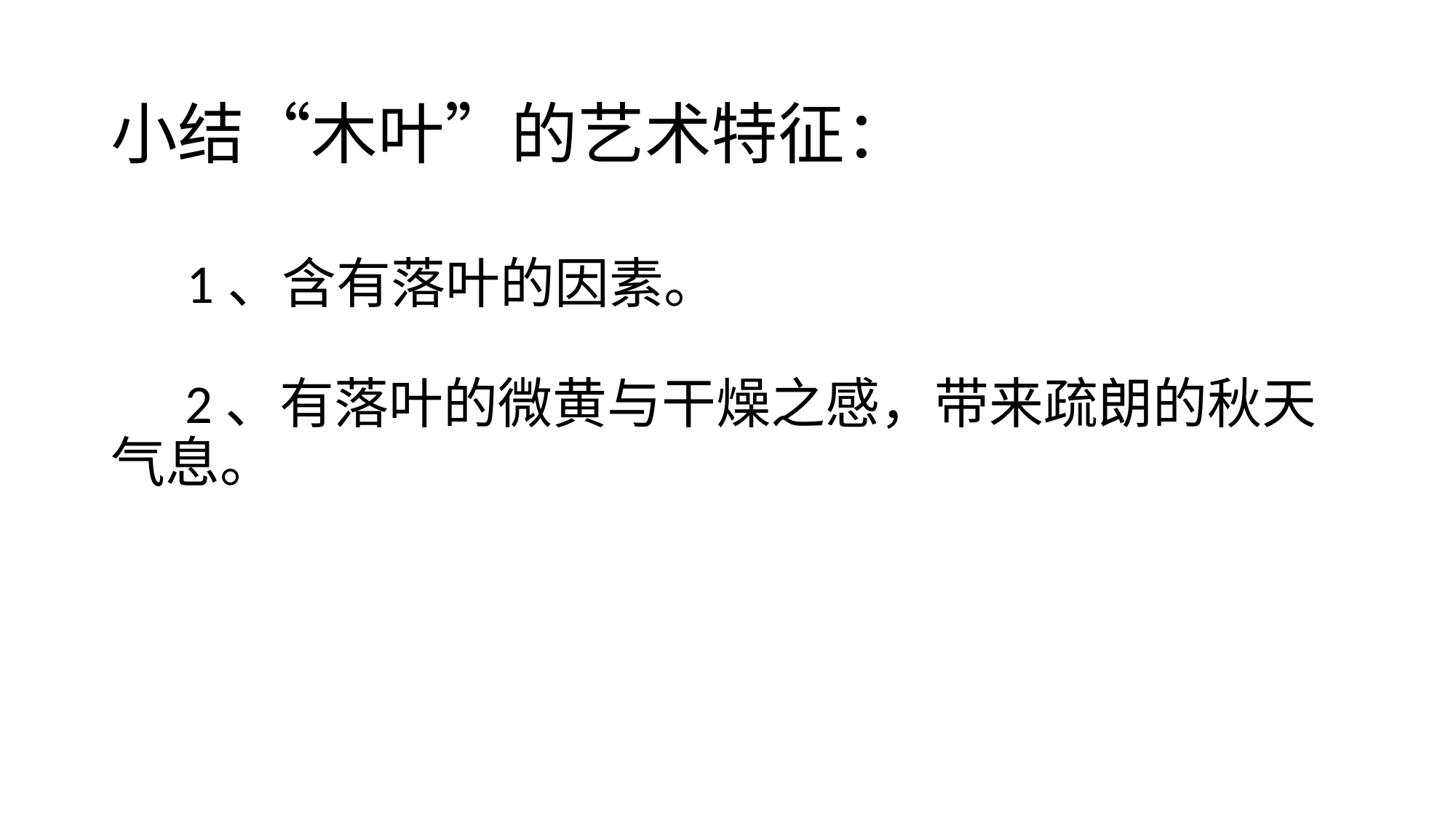

# 小结“木叶”的艺术特征： 1、含有落叶的因素。 2、有落叶的微黄与干燥之感，带来疏朗的秋天气息。